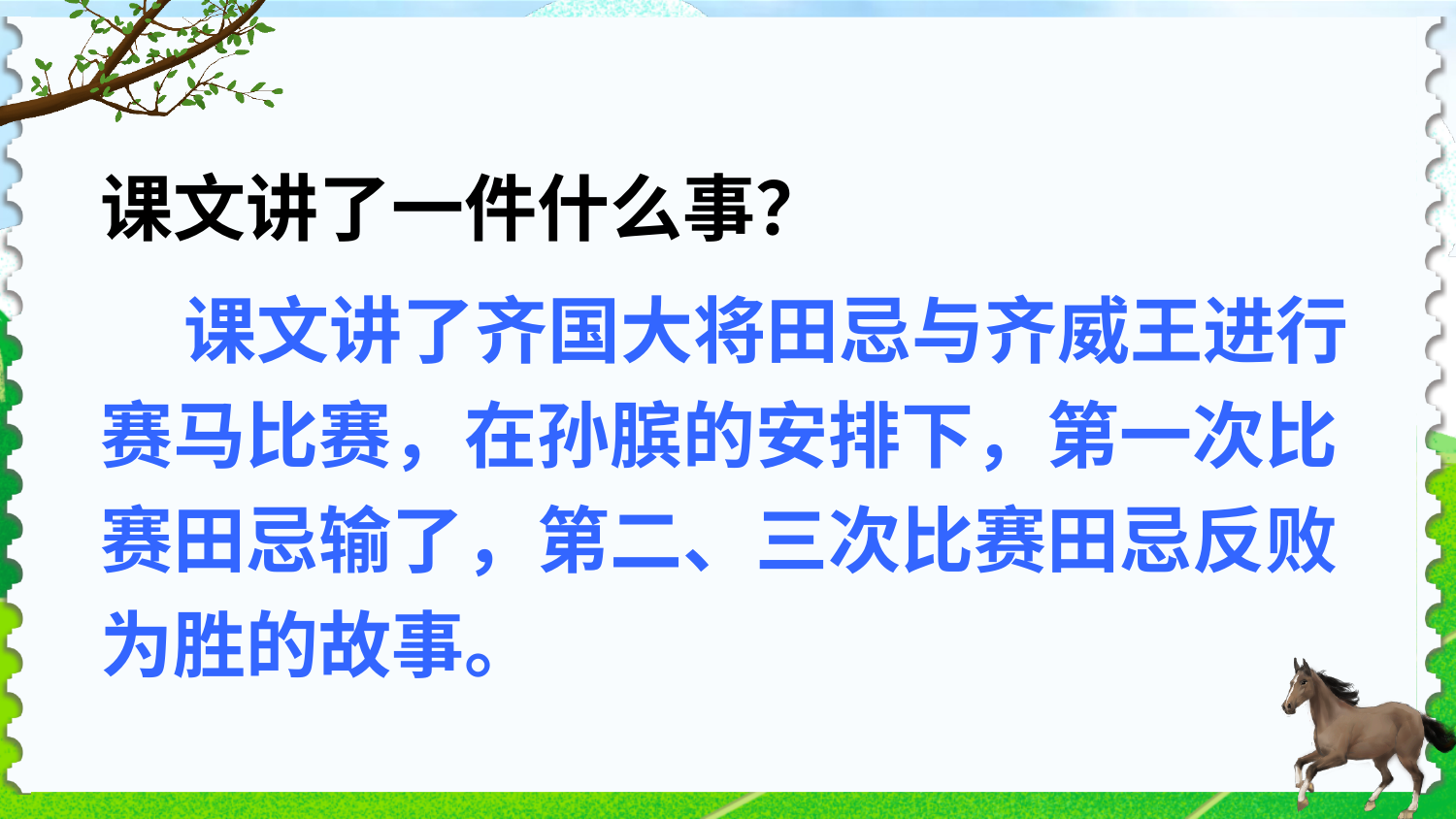

课文讲了一件什么事？
    课文讲了齐国大将田忌与齐威王进行赛马比赛，在孙膑的安排下，第一次比赛田忌输了，第二、三次比赛田忌反败为胜的故事。